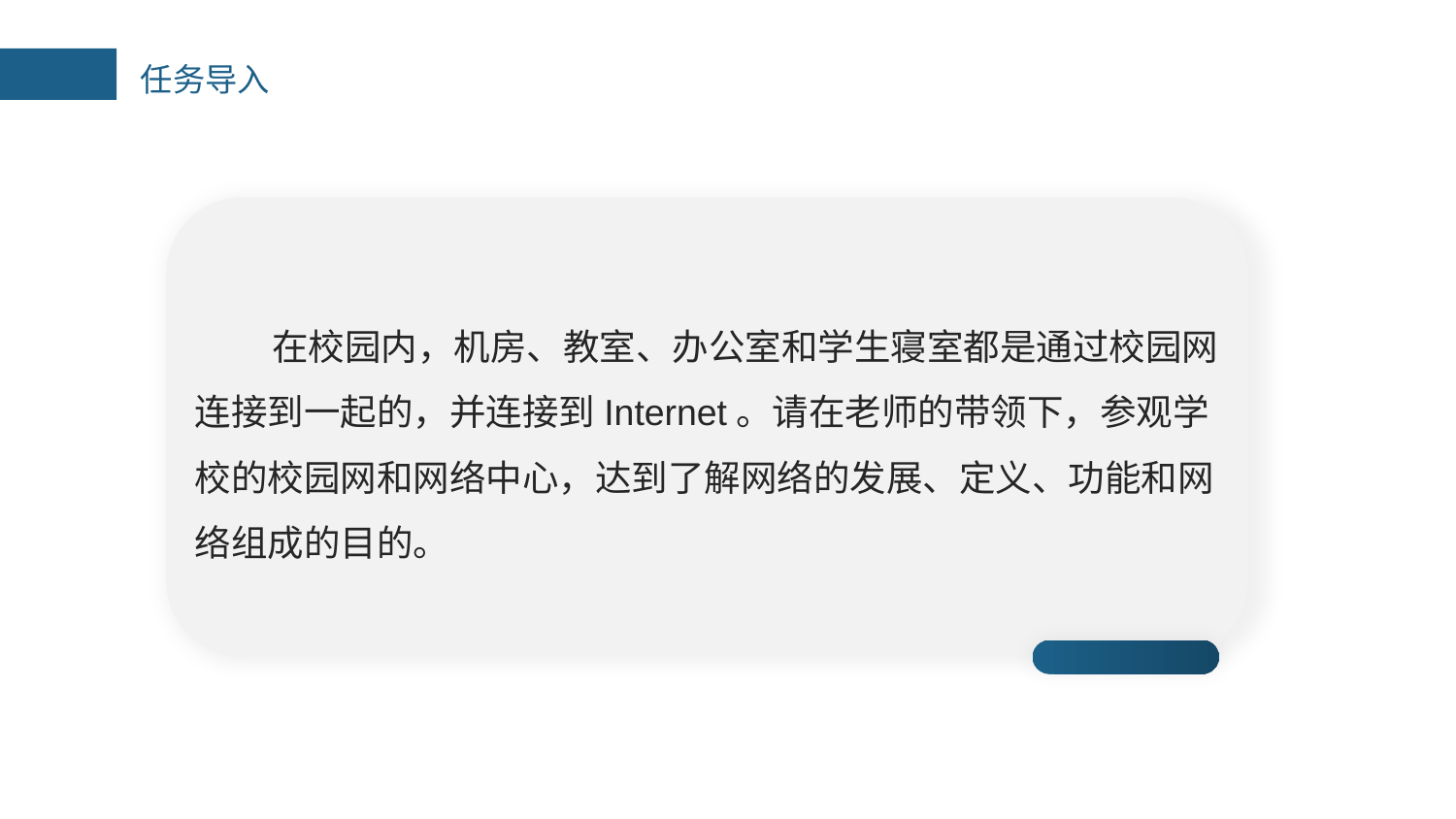

在校园内，机房、教室、办公室和学生寝室都是通过校园网连接到一起的，并连接到Internet。请在老师的带领下，参观学校的校园网和网络中心，达到了解网络的发展、定义、功能和网络组成的目的。